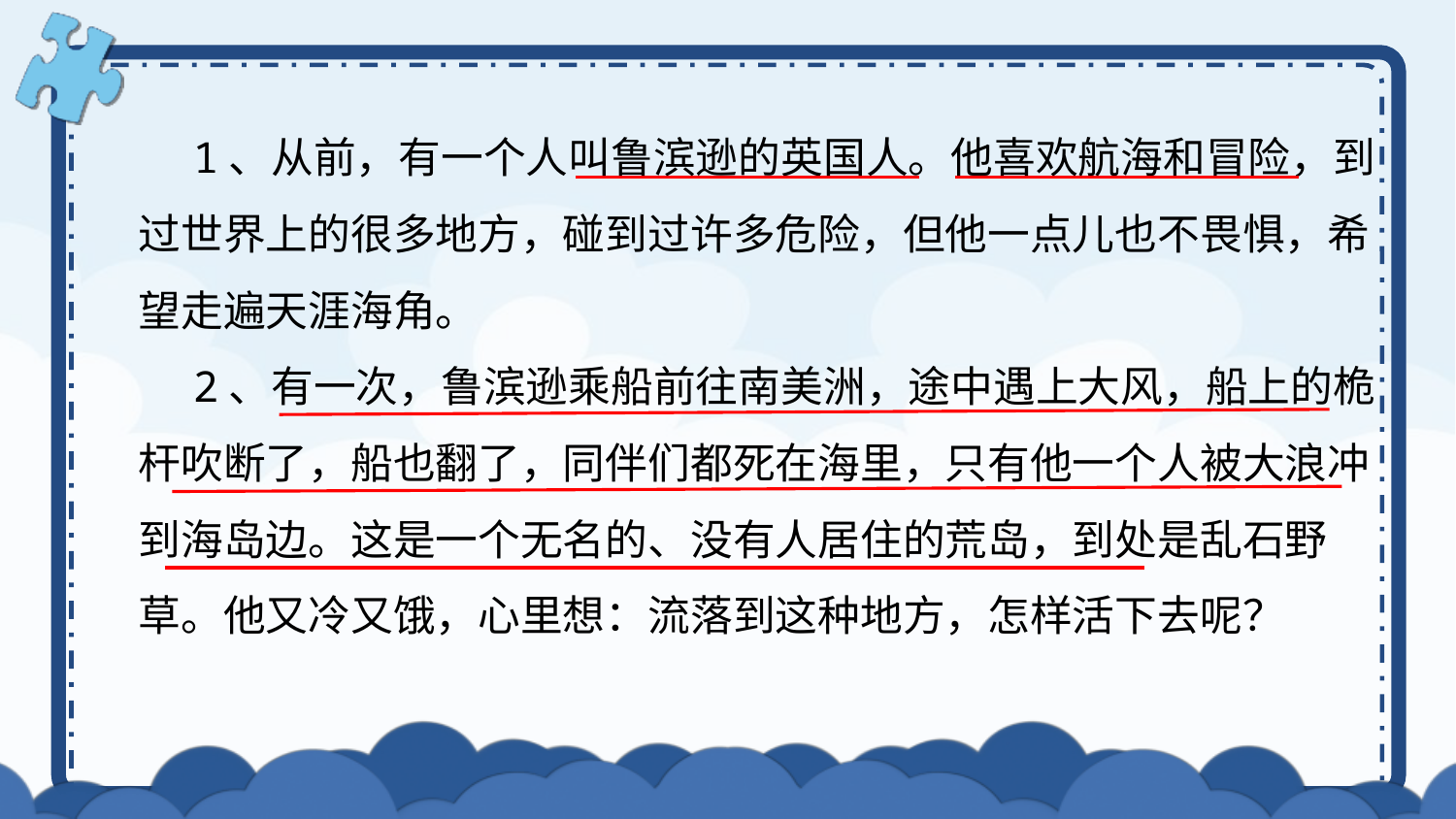

1、从前，有一个人叫鲁滨逊的英国人。他喜欢航海和冒险，到过世界上的很多地方，碰到过许多危险，但他一点儿也不畏惧，希望走遍天涯海角。
2、有一次，鲁滨逊乘船前往南美洲，途中遇上大风，船上的桅杆吹断了，船也翻了，同伴们都死在海里，只有他一个人被大浪冲到海岛边。这是一个无名的、没有人居住的荒岛，到处是乱石野草。他又冷又饿，心里想：流落到这种地方，怎样活下去呢？